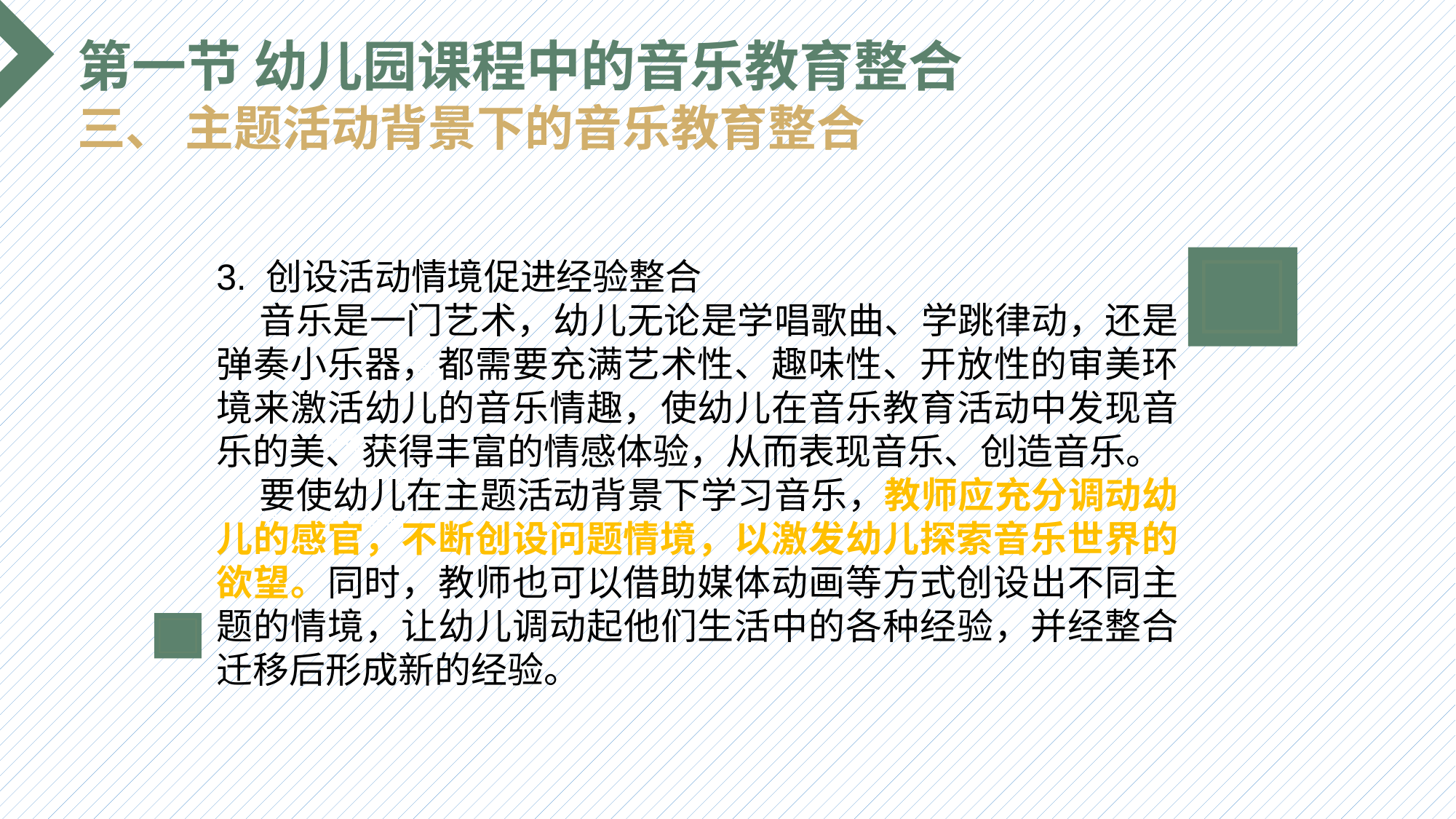

第一节 幼儿园课程中的音乐教育整合
三、 主题活动背景下的音乐教育整合

3. 创设活动情境促进经验整合
    音乐是一门艺术，幼儿无论是学唱歌曲、学跳律动，还是弹奏小乐器，都需要充满艺术性、趣味性、开放性的审美环境来激活幼儿的音乐情趣，使幼儿在音乐教育活动中发现音乐的美、获得丰富的情感体验，从而表现音乐、创造音乐。
    要使幼儿在主题活动背景下学习音乐，教师应充分调动幼儿的感官，不断创设问题情境，以激发幼儿探索音乐世界的欲望。同时，教师也可以借助媒体动画等方式创设出不同主题的情境，让幼儿调动起他们生活中的各种经验，并经整合迁移后形成新的经验。

选题背景
输入您的内容，请简要说明，言简意赅即可输入您的内容，请简要说明，言简意赅即可输入您的内容，请简要说明，言简意赅即可输入您的内容，请简要说明，言简意赅即可